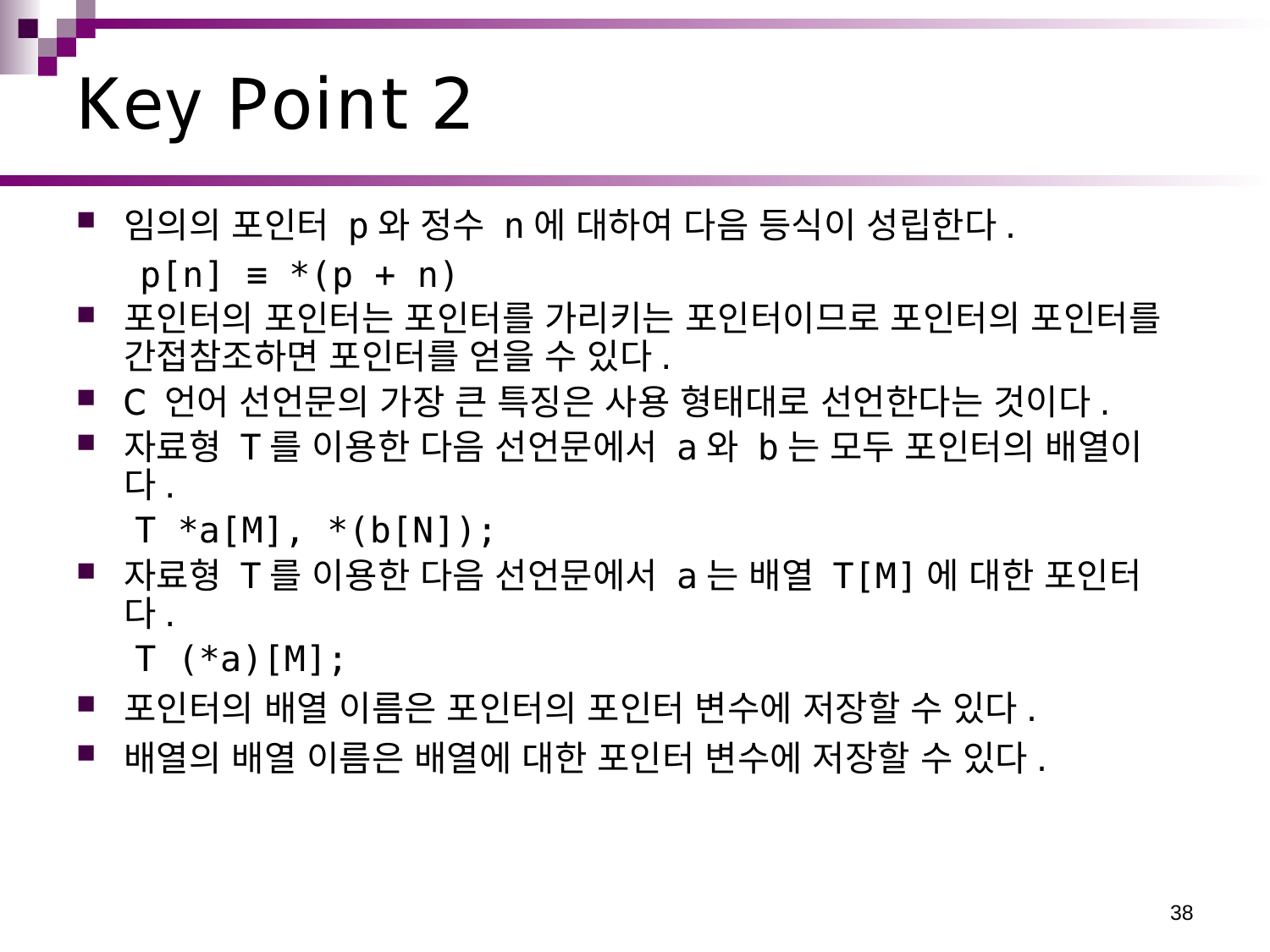

# Key Point 2
임의의 포인터 p와 정수 n에 대하여 다음 등식이 성립한다.
p[n] ≡ *(p + n)
포인터의 포인터는 포인터를 가리키는 포인터이므로 포인터의 포인터를 간접참조하면 포인터를 얻을 수 있다.
C 언어 선언문의 가장 큰 특징은 사용 형태대로 선언한다는 것이다.
자료형 T를 이용한 다음 선언문에서 a와 b는 모두 포인터의 배열이다.
	 T *a[M], *(b[N]);
자료형 T를 이용한 다음 선언문에서 a는 배열 T[M]에 대한 포인터다.
	 T (*a)[M];
포인터의 배열 이름은 포인터의 포인터 변수에 저장할 수 있다.
배열의 배열 이름은 배열에 대한 포인터 변수에 저장할 수 있다.
38